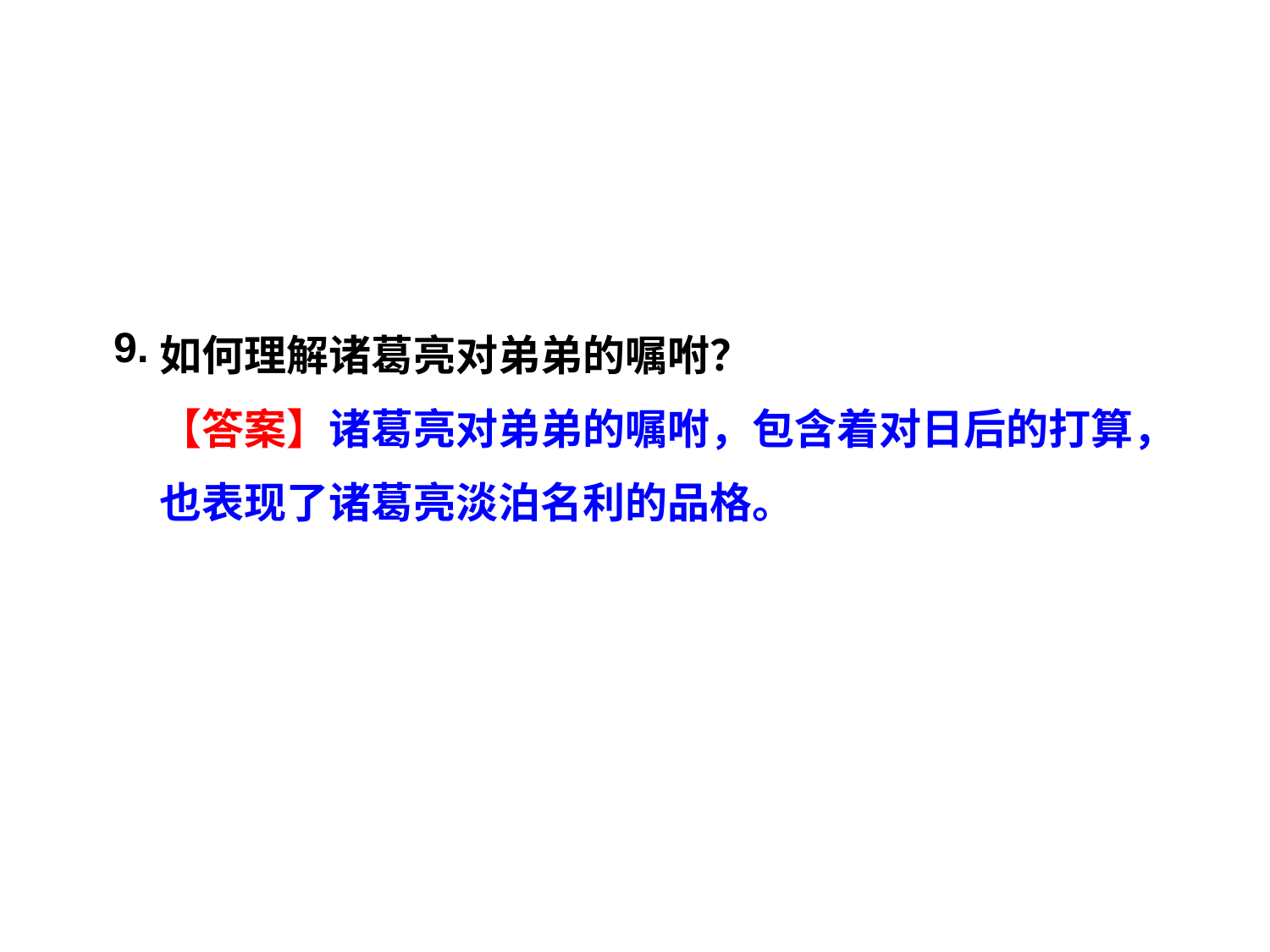

如何理解诸葛亮对弟弟的嘱咐？
【答案】诸葛亮对弟弟的嘱咐，包含着对日后的打算，也表现了诸葛亮淡泊名利的品格。
9.